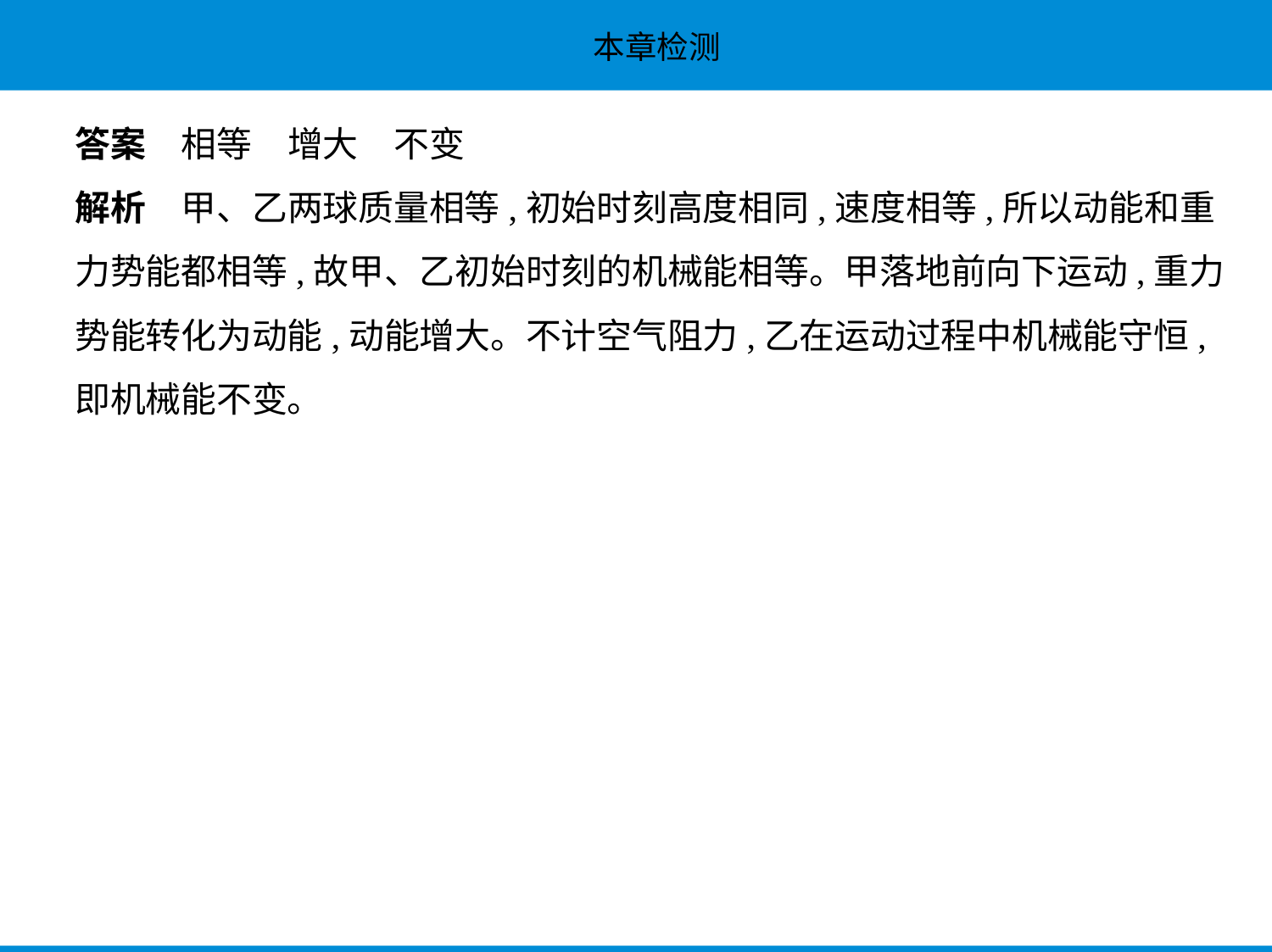

答案　相等　增大　不变
解析　甲、乙两球质量相等,初始时刻高度相同,速度相等,所以动能和重
力势能都相等,故甲、乙初始时刻的机械能相等。甲落地前向下运动,重力
势能转化为动能,动能增大。不计空气阻力,乙在运动过程中机械能守恒,
即机械能不变。